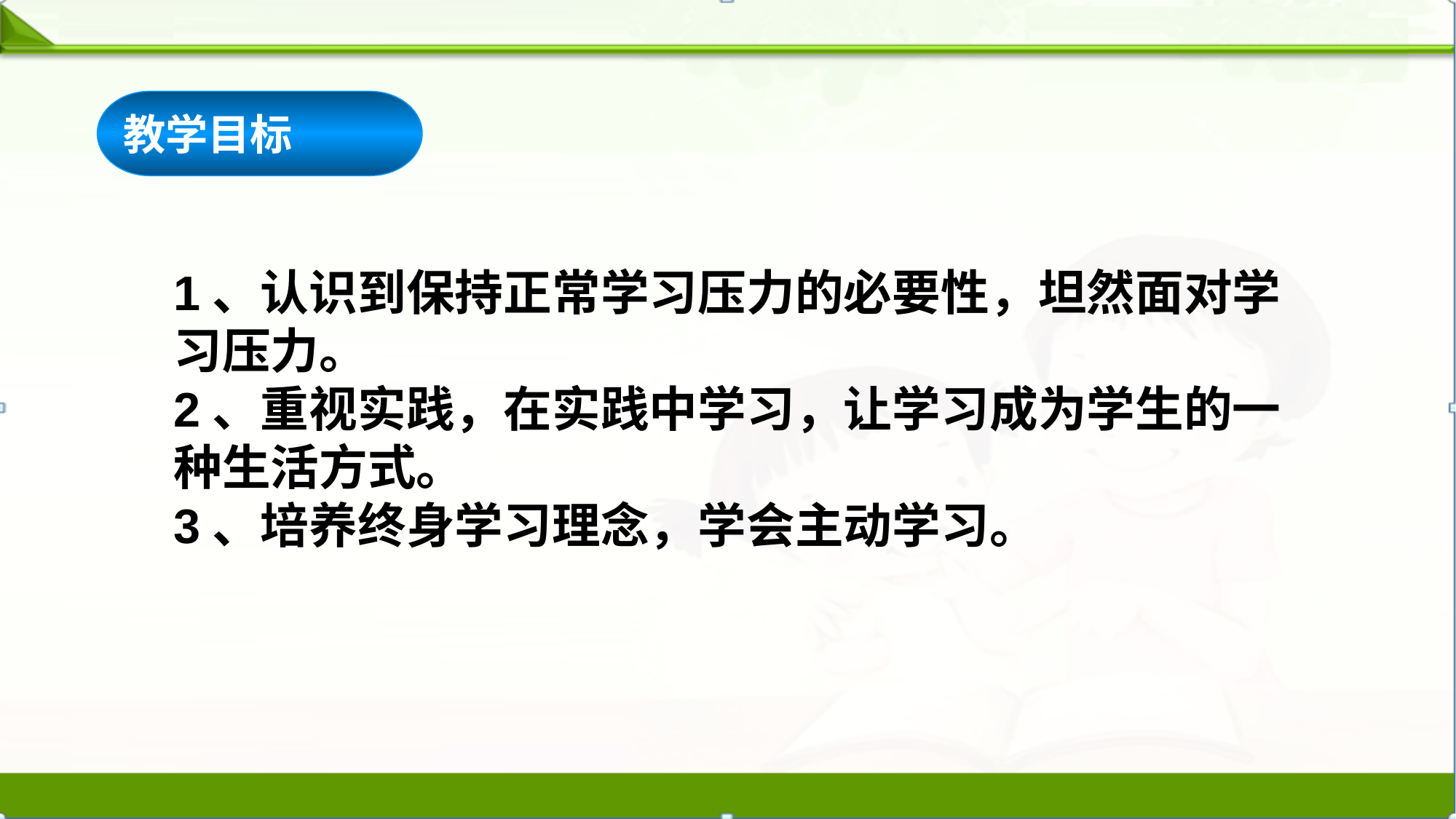

教学目标
1、认识到保持正常学习压力的必要性，坦然面对学习压力。
2、重视实践，在实践中学习，让学习成为学生的一种生活方式。
3、培养终身学习理念，学会主动学习。